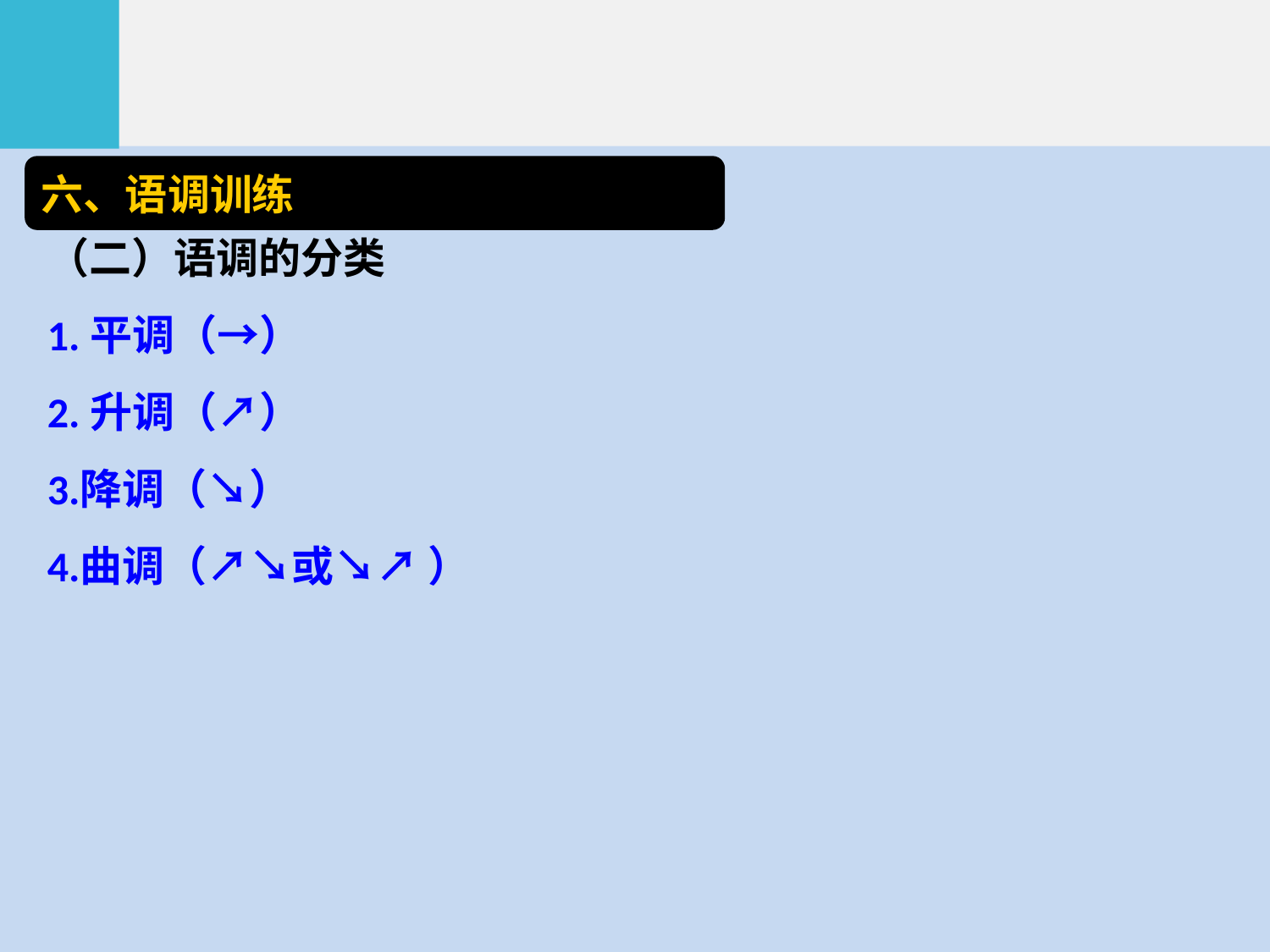

六、语调训练

（二）语调的分类
1.平调（→）
2.升调（↗）
3.降调（↘）
4.曲调（↗↘或↘↗ ）